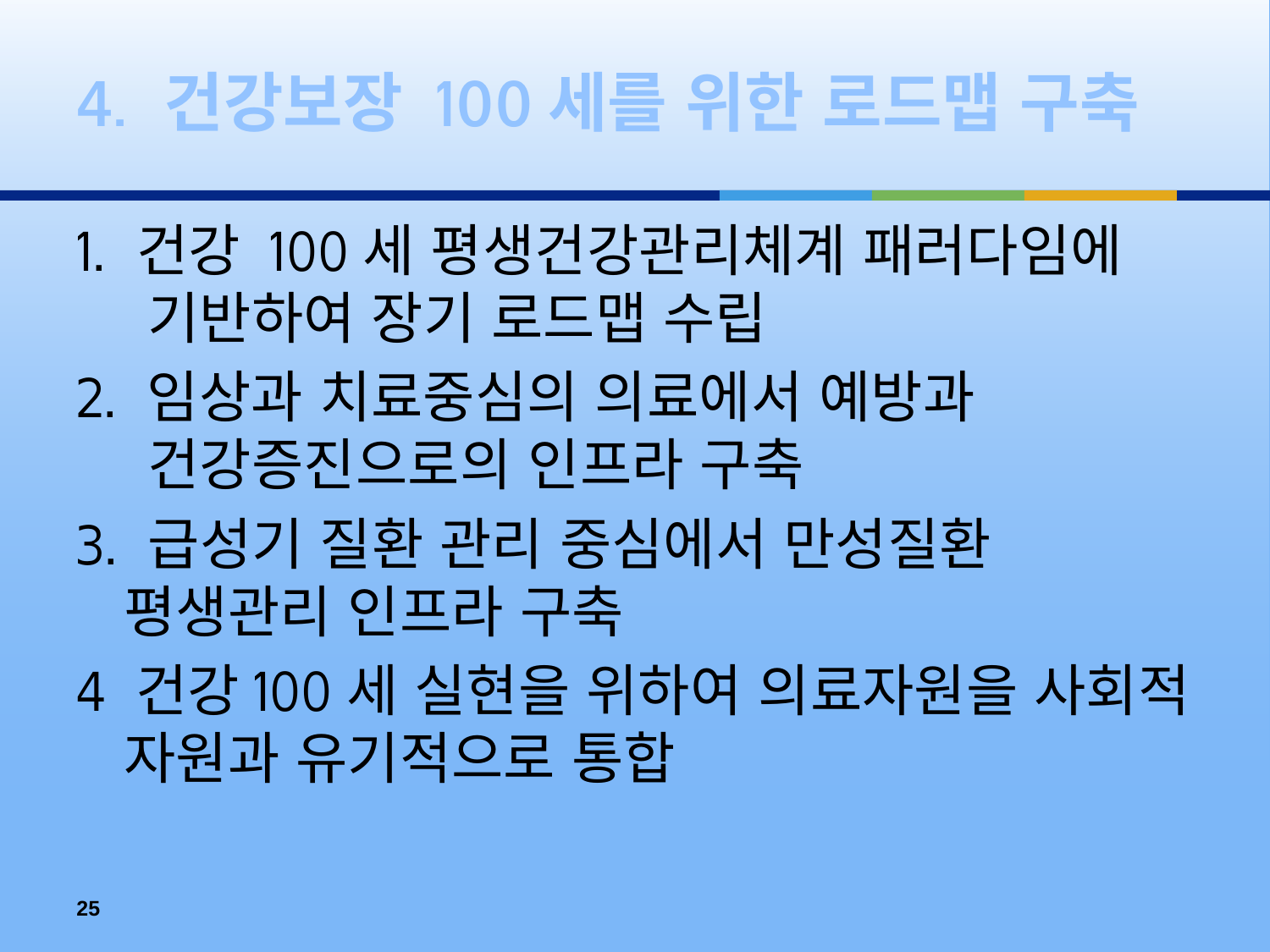

# 4. 건강보장 100세를 위한 로드맵 구축
1. 건강 100세 평생건강관리체계 패러다임에 기반하여 장기 로드맵 수립
2. 임상과 치료중심의 의료에서 예방과 건강증진으로의 인프라 구축
3. 급성기 질환 관리 중심에서 만성질환 평생관리 인프라 구축
4 건강100세 실현을 위하여 의료자원을 사회적 자원과 유기적으로 통합
25